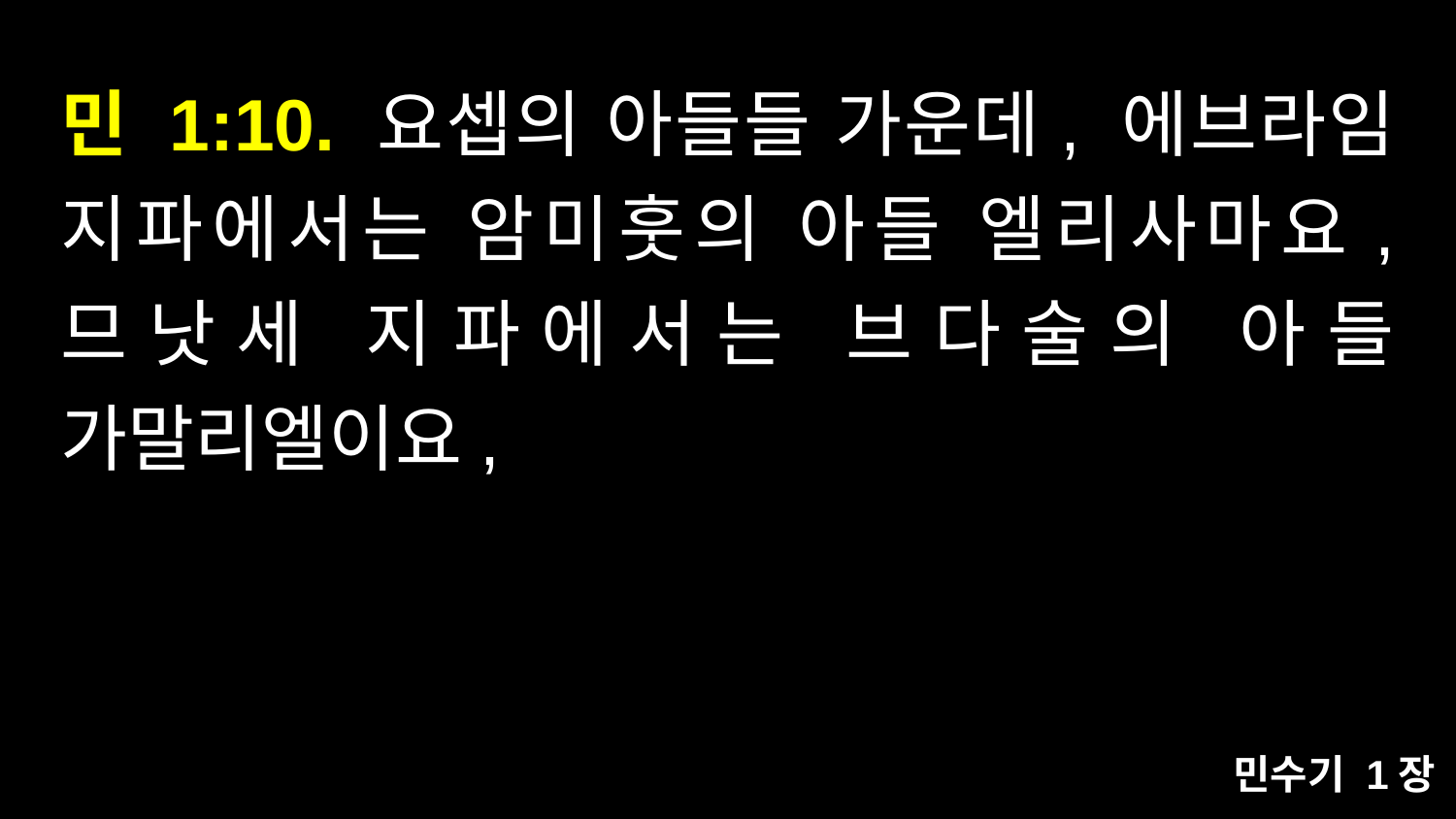

# 민 1:10. 요셉의 아들들 가운데, 에브라임 지파에서는 암미훗의 아들 엘리사마요, 므낫세 지파에서는 브다술의 아들 가말리엘이요,
민수기 1장